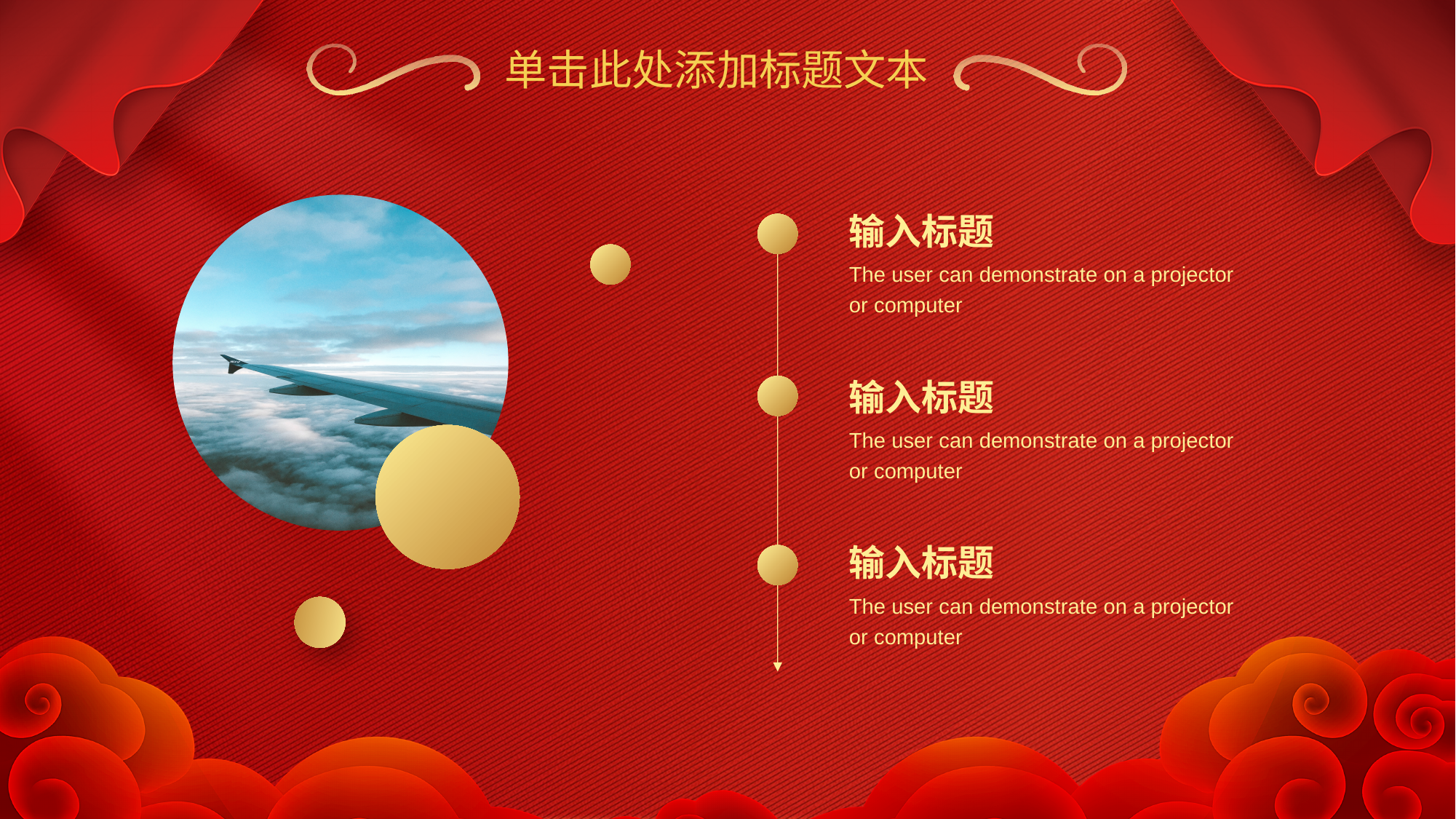

单击此处添加标题文本

输入标题

The user can demonstrate on a projector or computer
输入标题

The user can demonstrate on a projector or computer

输入标题

The user can demonstrate on a projector or computer